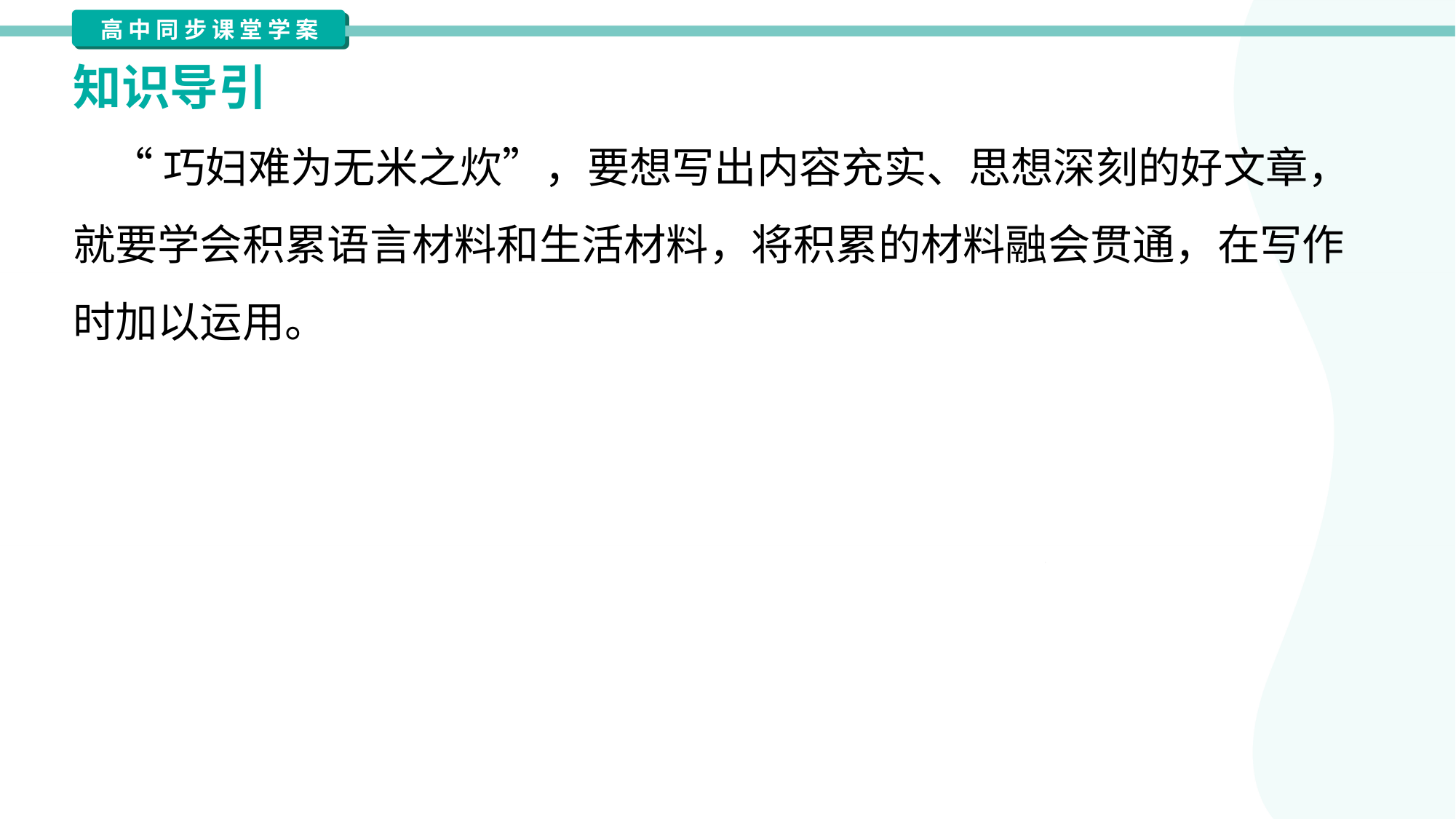

知识导引
    “巧妇难为无米之炊”，要想写出内容充实、思想深刻的好文章，
就要学会积累语言材料和生活材料，将积累的材料融会贯通，在写作
时加以运用。